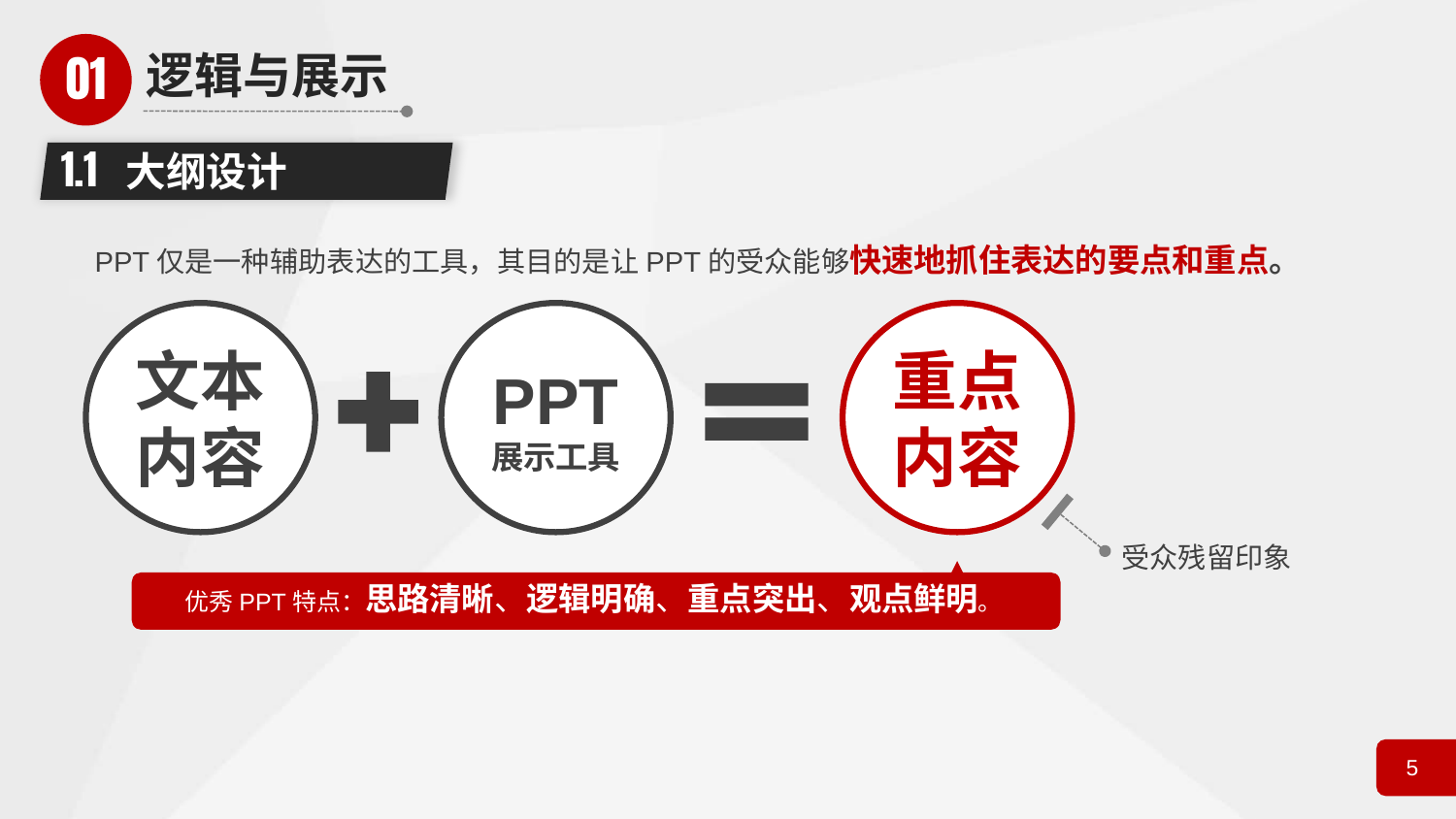

1.1  大纲设计

PPT仅是一种辅助表达的工具，其目的是让PPT的受众能够快速地抓住表达的要点和重点。
文本内容
PPT
展示工具
重点
内容

受众残留印象

优秀PPT特点：思路清晰、逻辑明确、重点突出、观点鲜明。